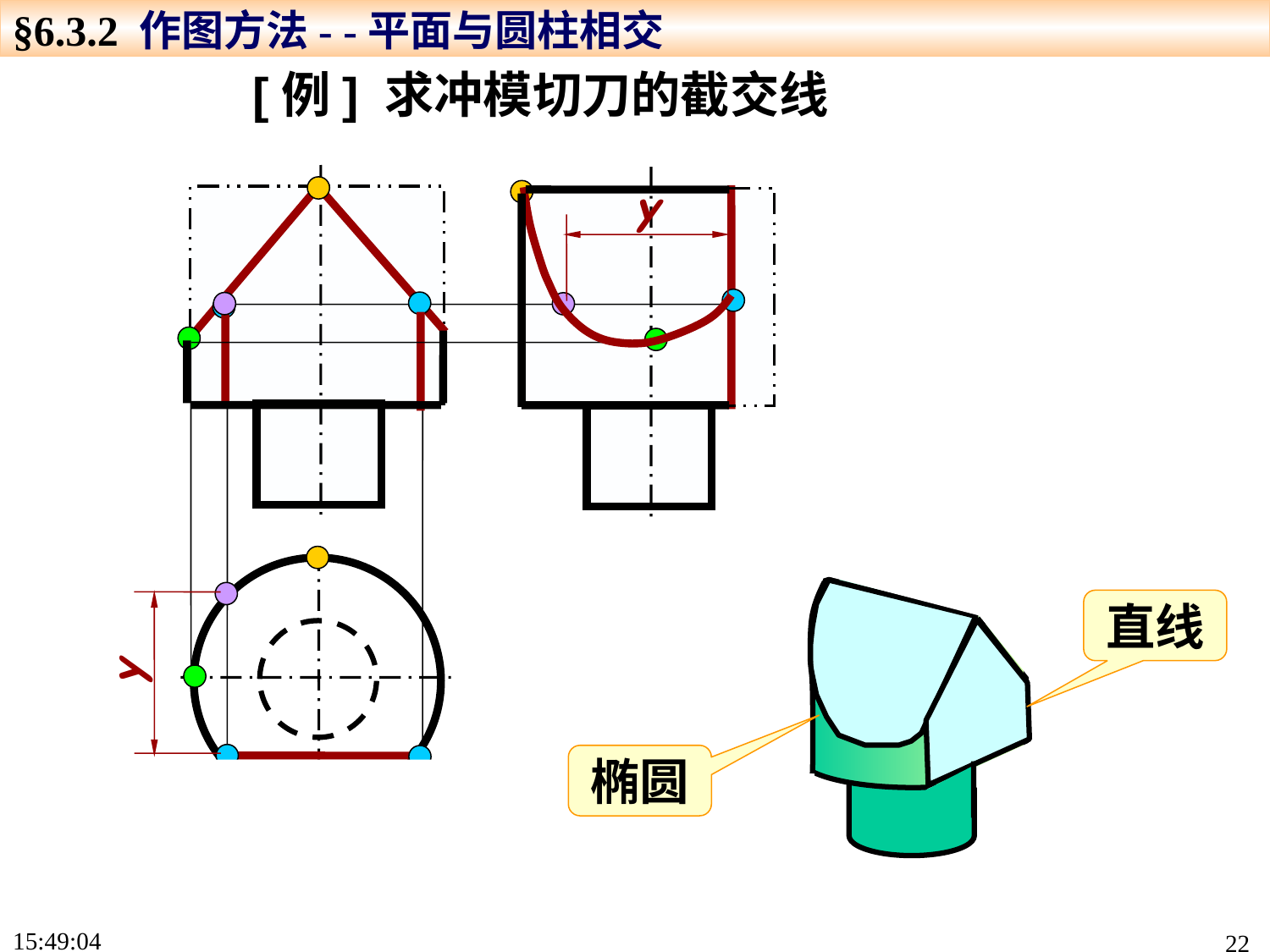

§6.3.2 作图方法- -平面与圆柱相交
[例] 求冲模切刀的截交线

y

y

直线

椭圆

15:49:04
22